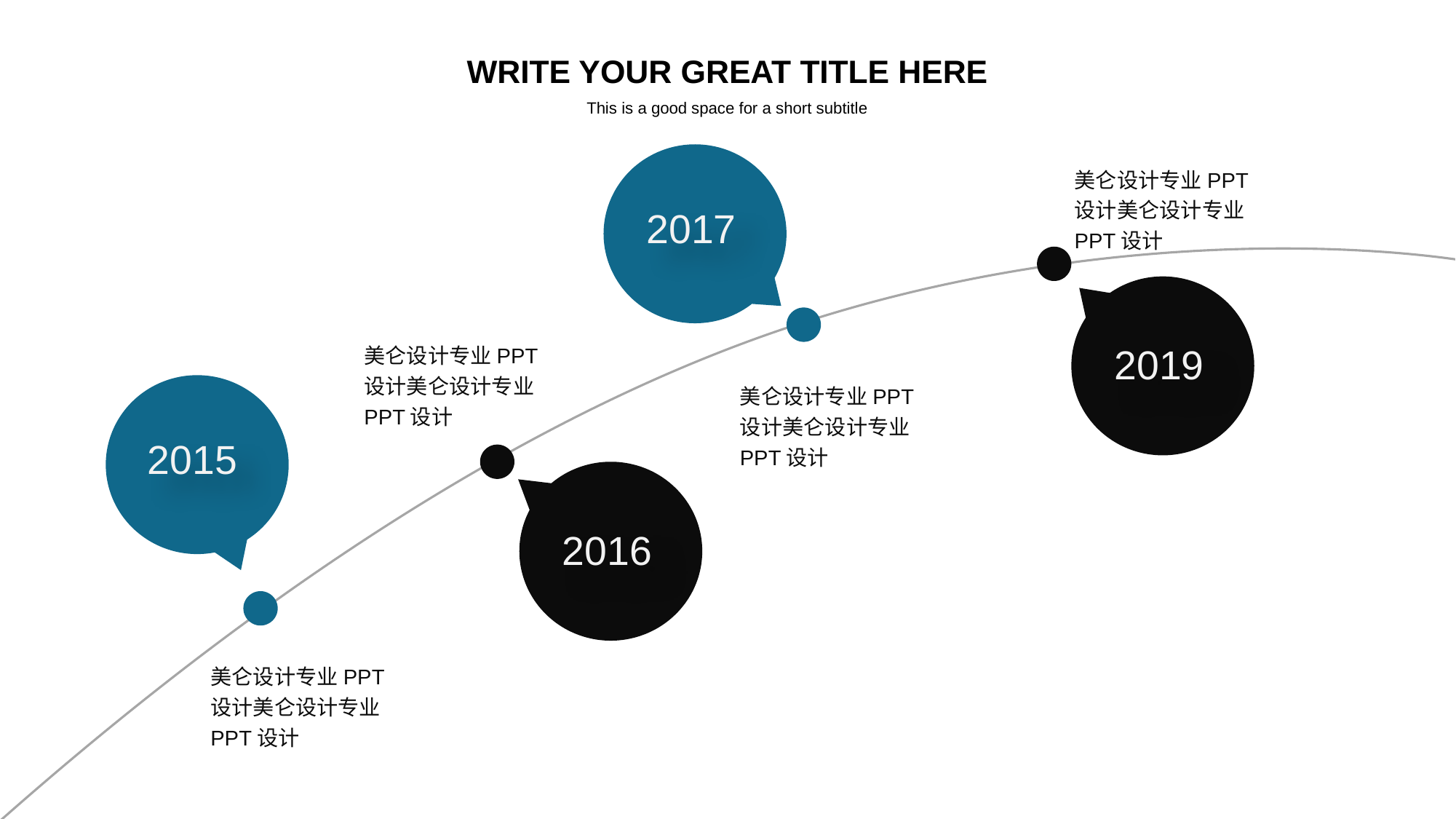

WRITE YOUR GREAT TITLE HERE
This is a good space for a short subtitle

2017
美仑设计专业PPT设计美仑设计专业PPT设计

2019

美仑设计专业PPT设计美仑设计专业PPT设计
美仑设计专业PPT设计美仑设计专业PPT设计

2015

2016

美仑设计专业PPT设计美仑设计专业PPT设计